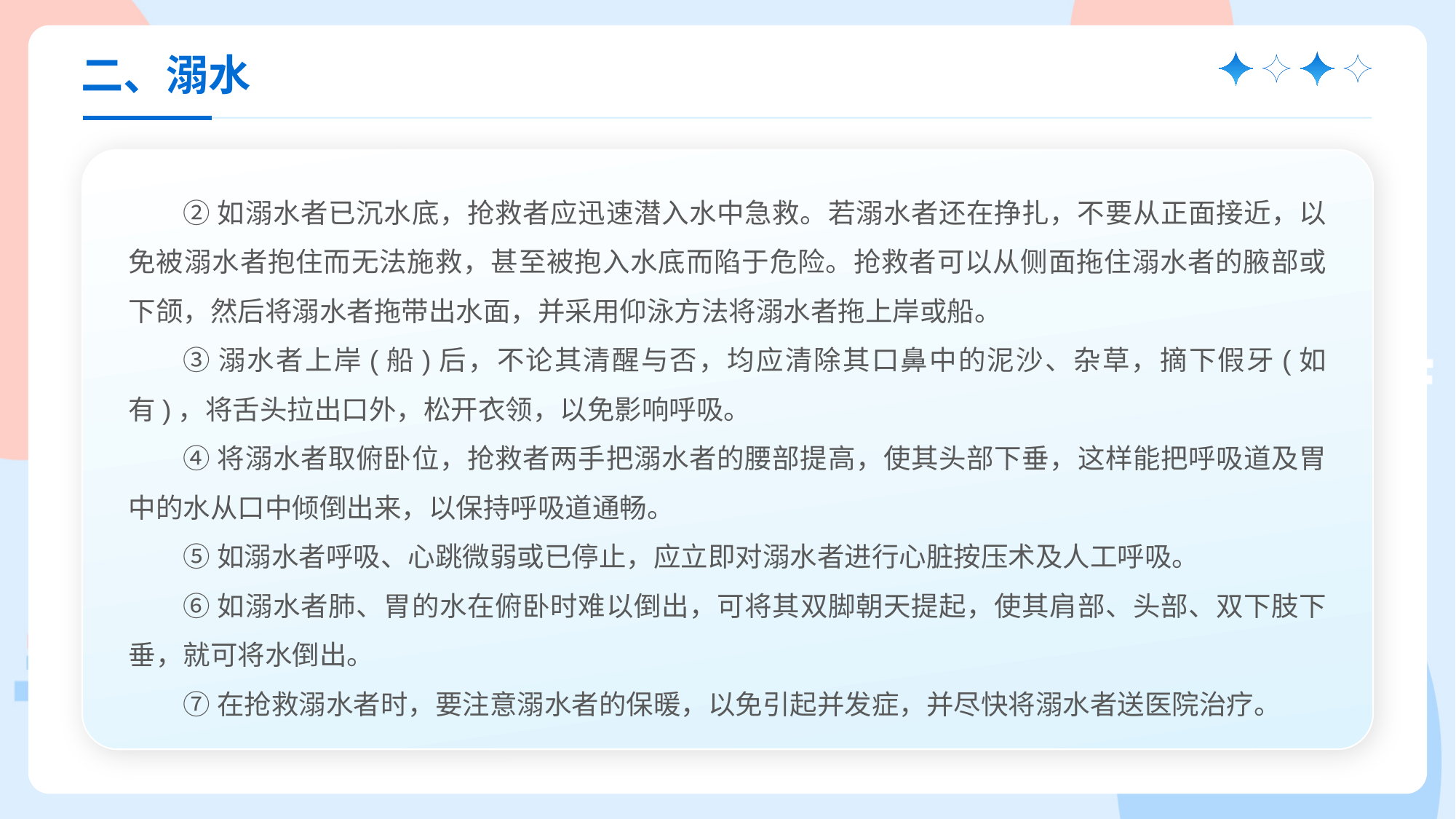

二、溺水

②如溺水者已沉水底，抢救者应迅速潜入水中急救。若溺水者还在挣扎，不要从正面接近，以免被溺水者抱住而无法施救，甚至被抱入水底而陷于危险。抢救者可以从侧面拖住溺水者的腋部或下颌，然后将溺水者拖带出水面，并采用仰泳方法将溺水者拖上岸或船。
③溺水者上岸(船)后，不论其清醒与否，均应清除其口鼻中的泥沙、杂草，摘下假牙(如有)，将舌头拉出口外，松开衣领，以免影响呼吸。
④将溺水者取俯卧位，抢救者两手把溺水者的腰部提高，使其头部下垂，这样能把呼吸道及胃中的水从口中倾倒出来，以保持呼吸道通畅。
⑤如溺水者呼吸、心跳微弱或已停止，应立即对溺水者进行心脏按压术及人工呼吸。
⑥如溺水者肺、胃的水在俯卧时难以倒出，可将其双脚朝天提起，使其肩部、头部、双下肢下垂，就可将水倒出。
⑦在抢救溺水者时，要注意溺水者的保暖，以免引起并发症，并尽快将溺水者送医院治疗。